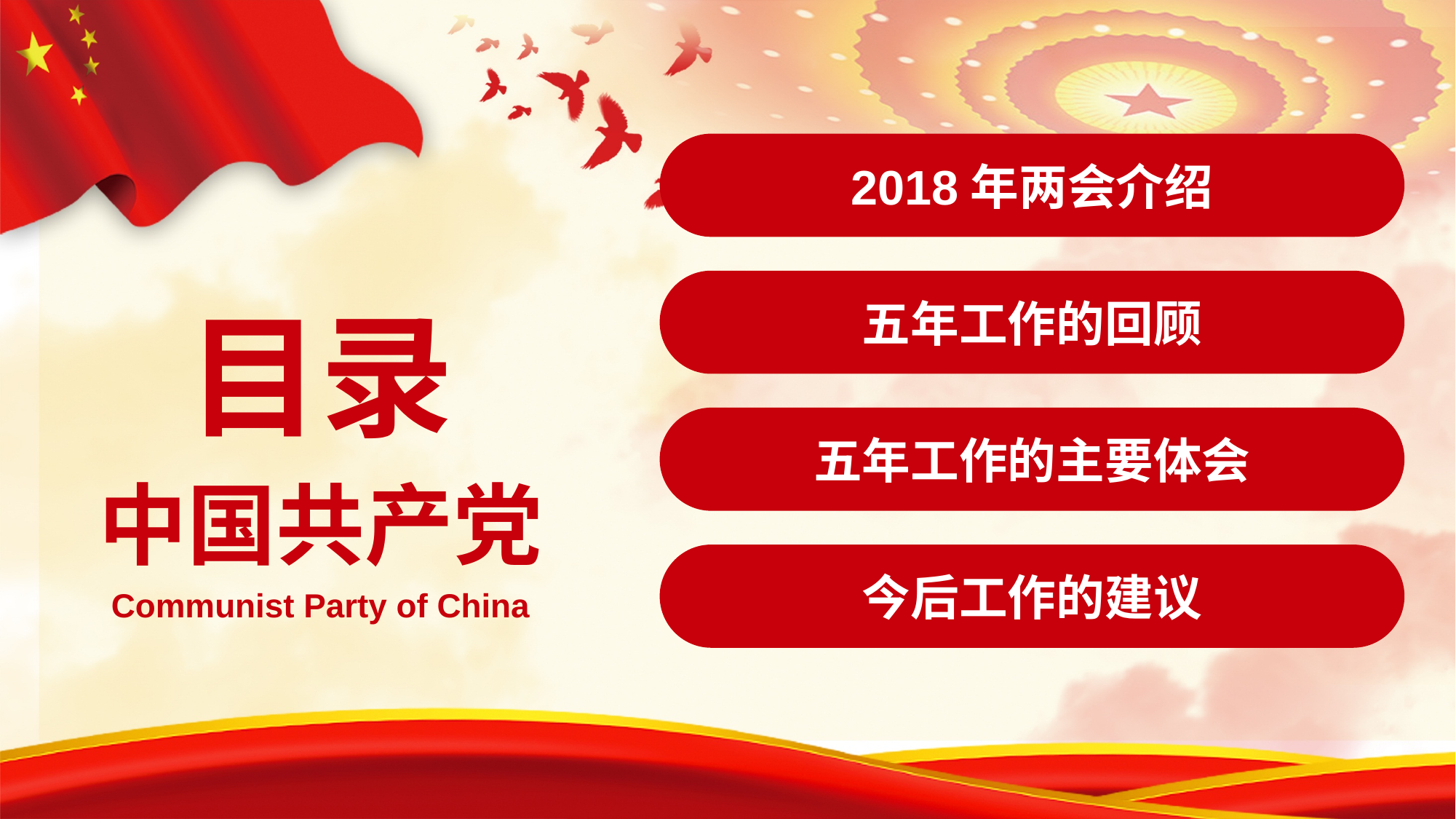

2018年两会介绍
五年工作的回顾
目录
五年工作的主要体会
中国共产党
今后工作的建议
Communist Party of China